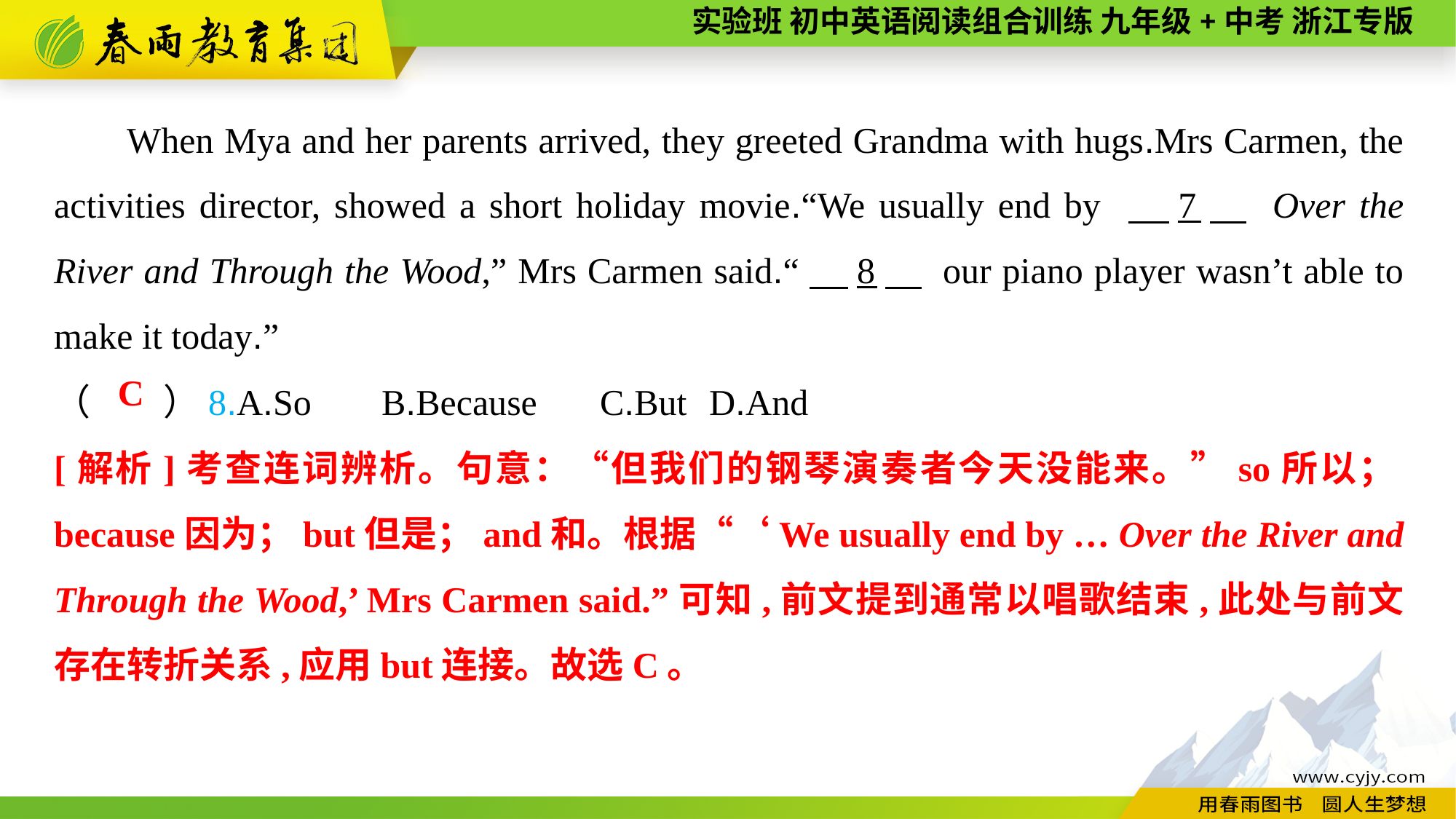

When Mya and her parents arrived, they greeted Grandma with hugs.Mrs Carmen, the activities director, showed a short holiday movie.“We usually end by 　7　 Over the River and Through the Wood,” Mrs Carmen said.“　8　 our piano player wasn’t able to make it today.”
（　　）8.A.So	B.Because	C.But	D.And
C
[解析]考查连词辨析。句意：“但我们的钢琴演奏者今天没能来。”so所以；because因为；but但是；and和。根据“‘We usually end by … Over the River and Through the Wood,’ Mrs Carmen said.”可知,前文提到通常以唱歌结束,此处与前文存在转折关系,应用but连接。故选C。